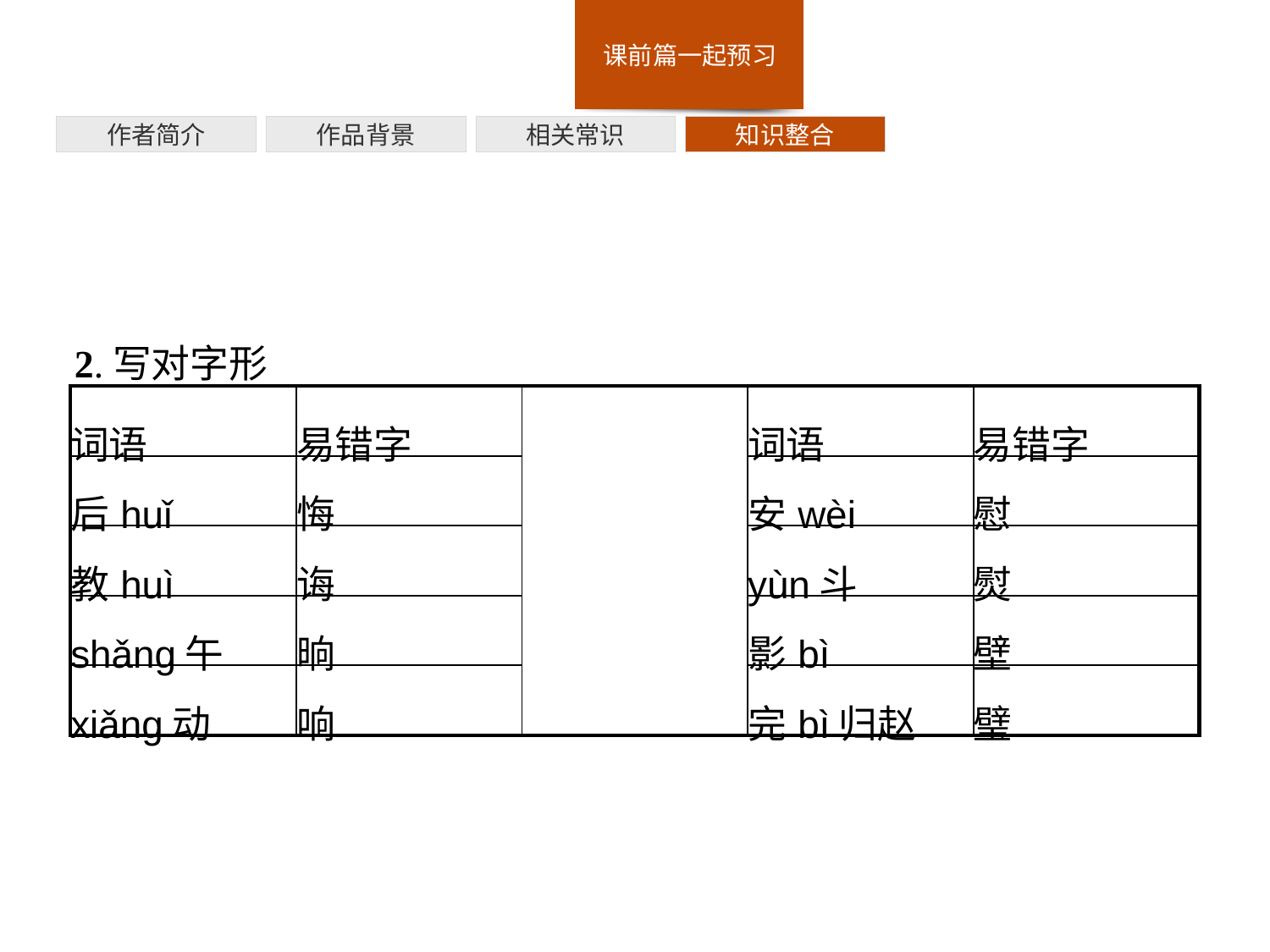

作者简介
作品背景
相关常识
知识整合
2.写对字形
| 词语 | 易错字 |  | 词语 | 易错字 |
| --- | --- | --- | --- | --- |
| 后huǐ | 悔 |  | 安wèi | 慰 |
| 教huì | 诲 |  | yùn斗 | 熨 |
| shǎng午 | 晌 |  | 影bì | 壁 |
| xiǎng动 | 响 |  | 完bì归赵 | 璧 |